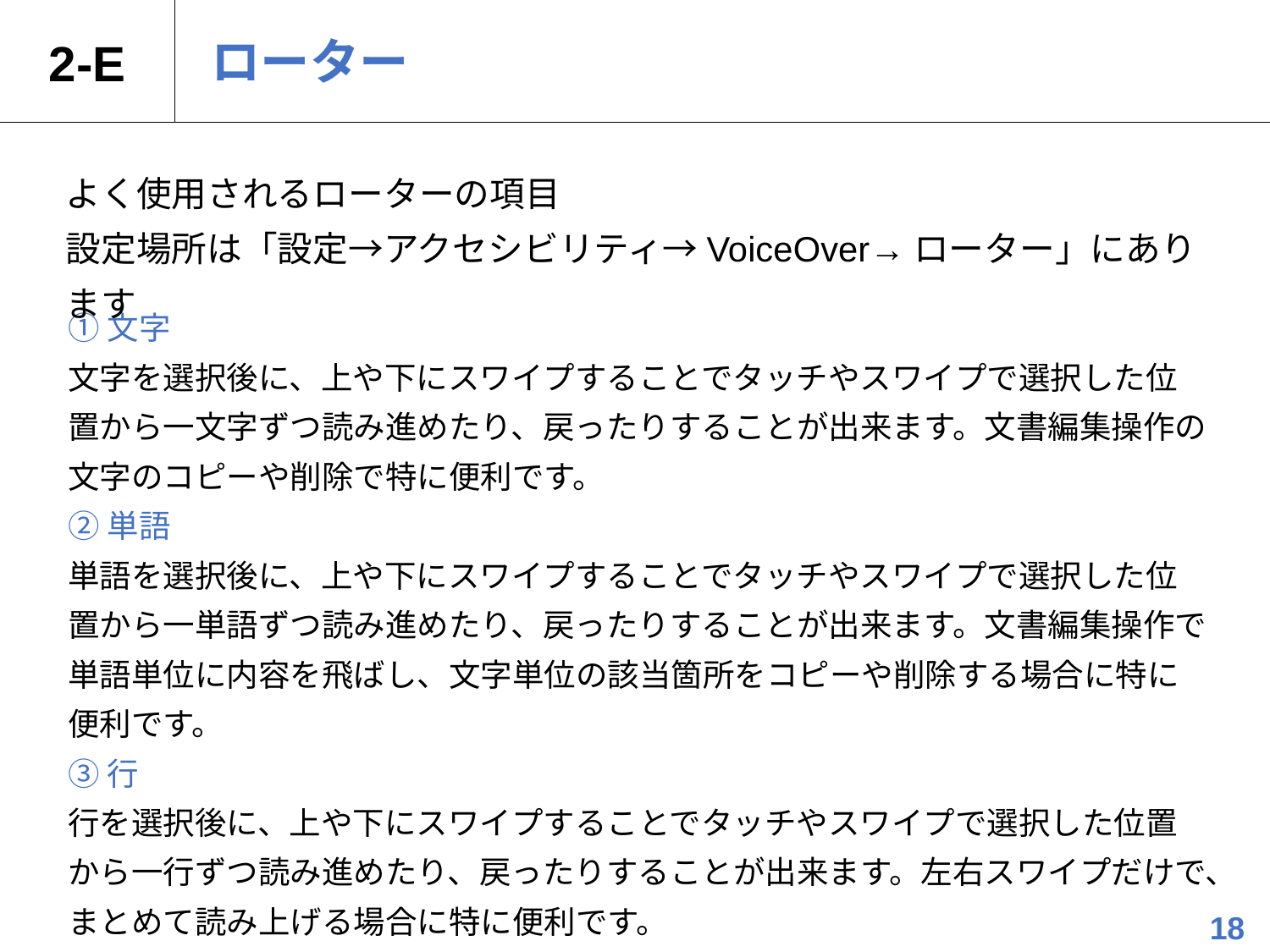

# 2-E
ローター
よく使用されるローターの項目
設定場所は「設定→アクセシビリティ→VoiceOver→ローター」にあります
①文字
文字を選択後に、上や下にスワイプすることでタッチやスワイプで選択した位置から一文字ずつ読み進めたり、戻ったりすることが出来ます。文書編集操作の文字のコピーや削除で特に便利です。​
②単語
単語を選択後に、上や下にスワイプすることでタッチやスワイプで選択した位置から一単語ずつ読み進めたり、戻ったりすることが出来ます。文書編集操作で単語単位に内容を飛ばし、文字単位の該当箇所をコピーや削除する場合に特に便利です。
③行
行を選択後に、上や下にスワイプすることでタッチやスワイプで選択した位置から一行ずつ読み進めたり、戻ったりすることが出来ます。左右スワイプだけで、まとめて読み上げる場合に特に便利です。
18